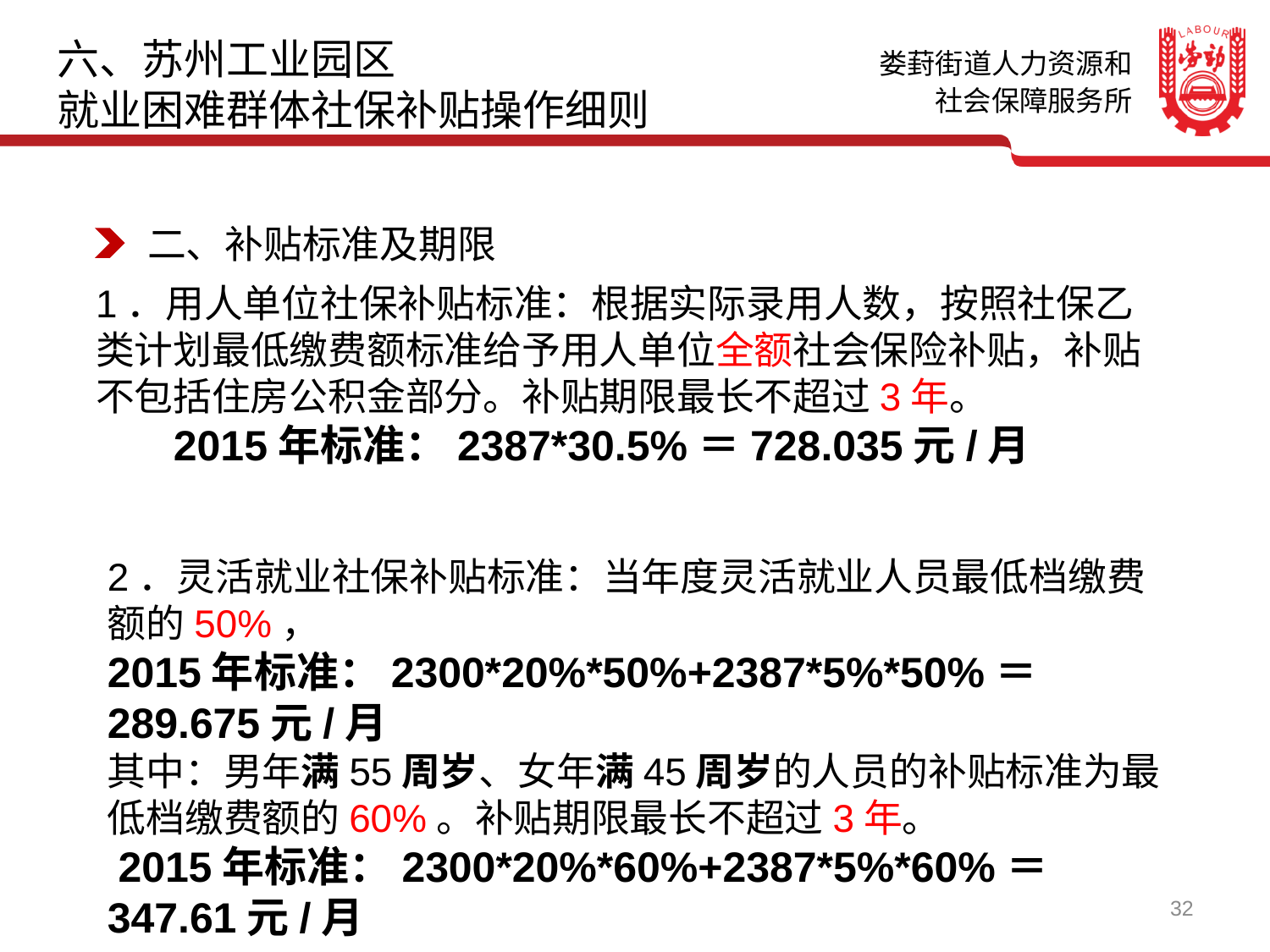

六、苏州工业园区
就业困难群体社保补贴操作细则
二、补贴标准及期限

1．用人单位社保补贴标准：根据实际录用人数，按照社保乙类计划最低缴费额标准给予用人单位全额社会保险补贴，补贴不包括住房公积金部分。补贴期限最长不超过3年。
        2015年标准：2387*30.5%＝728.035元/月

2．灵活就业社保补贴标准：当年度灵活就业人员最低档缴费额的50%，
2015年标准：2300*20%*50%+2387*5%*50%＝289.675元/月
其中：男年满55周岁、女年满45周岁的人员的补贴标准为最低档缴费额的60%。补贴期限最长不超过3年。
 2015年标准：2300*20%*60%+2387*5%*60%＝347.61元/月

32